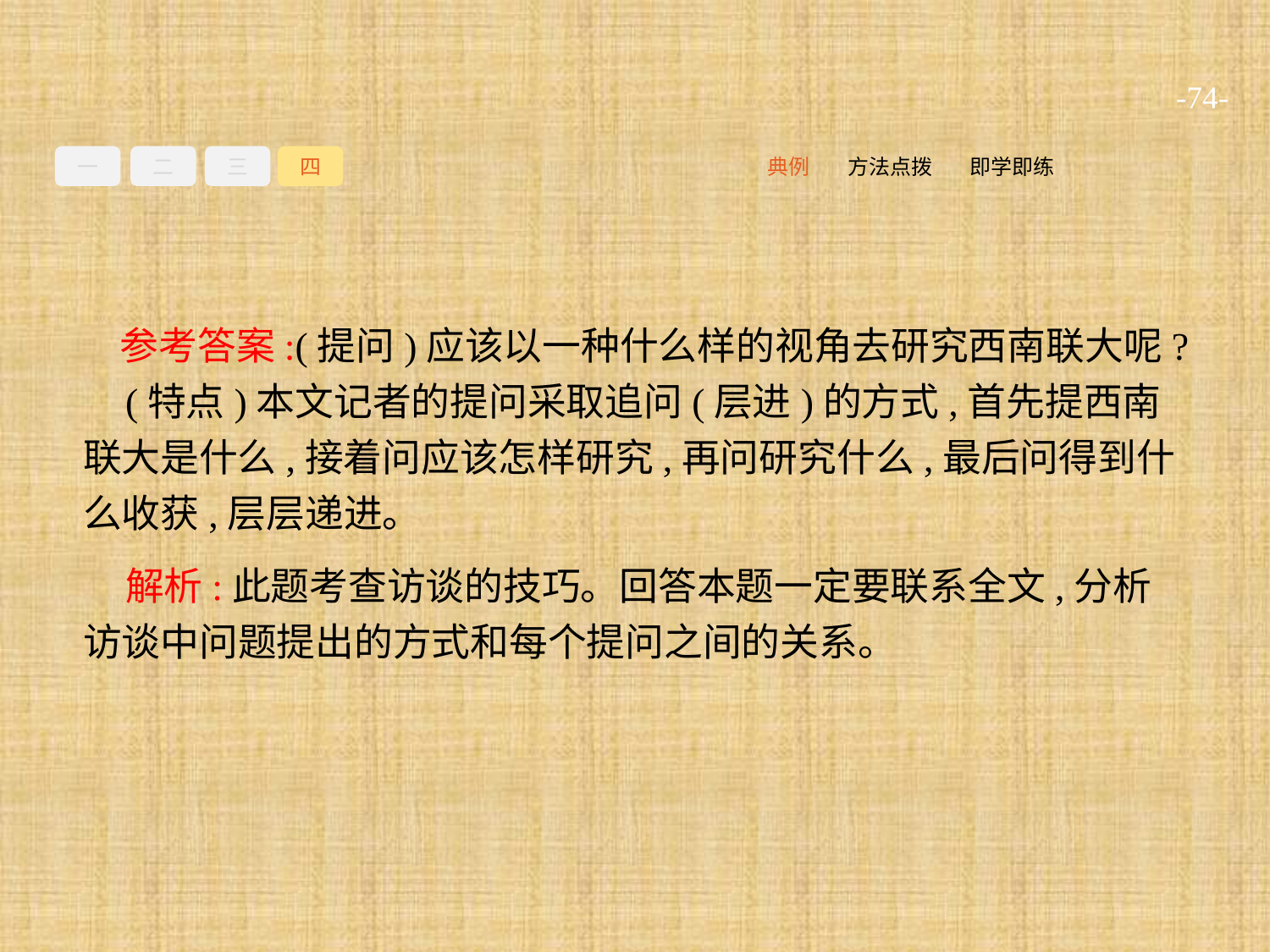

-74-
一
二
三
四
即学即练
方法点拨
典例
参考答案:(提问)应该以一种什么样的视角去研究西南联大呢?
(特点)本文记者的提问采取追问(层进)的方式,首先提西南联大是什么,接着问应该怎样研究,再问研究什么,最后问得到什么收获,层层递进。
解析:此题考查访谈的技巧。回答本题一定要联系全文,分析访谈中问题提出的方式和每个提问之间的关系。